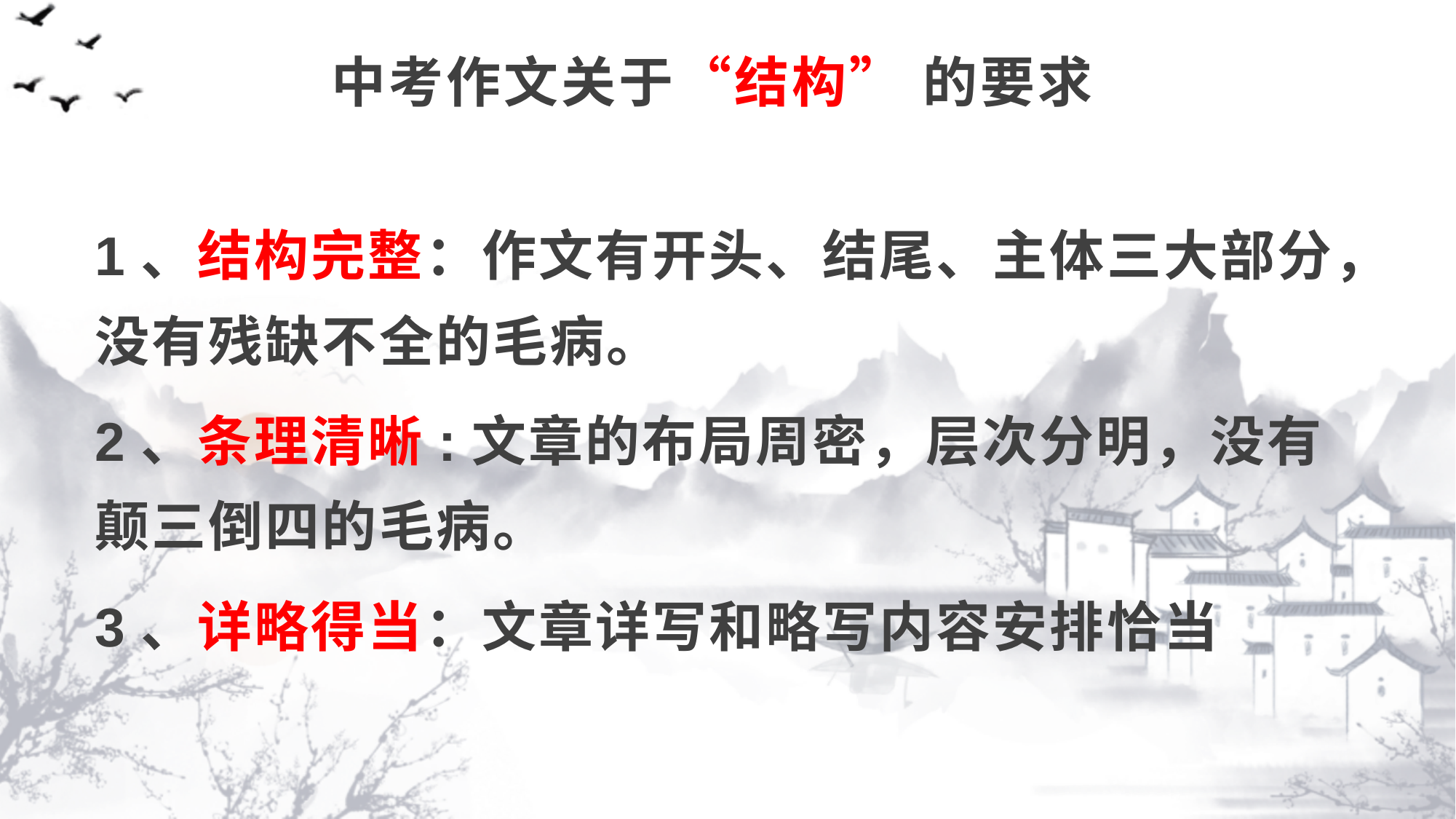

# 中考作文关于“结构” 的要求
1、结构完整：作文有开头、结尾、主体三大部分，没有残缺不全的毛病。
2、条理清晰:文章的布局周密，层次分明，没有颠三倒四的毛病。
3、详略得当：文章详写和略写内容安排恰当